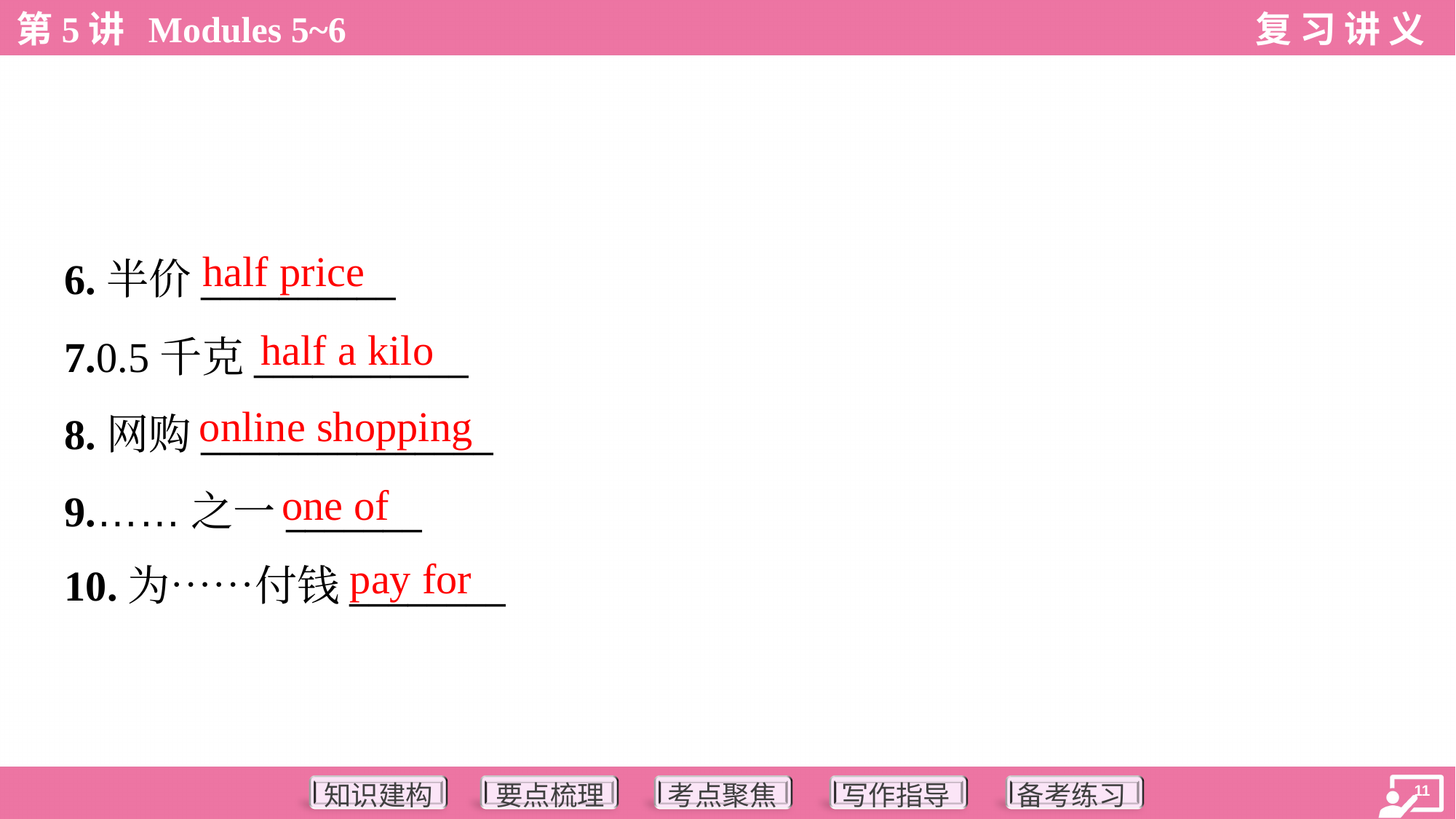

half price
6.半价__________
7.0.5千克___________
8.网购_______________
9.……之一_______
10.为……付钱________
half a kilo
online shopping
one of
pay for